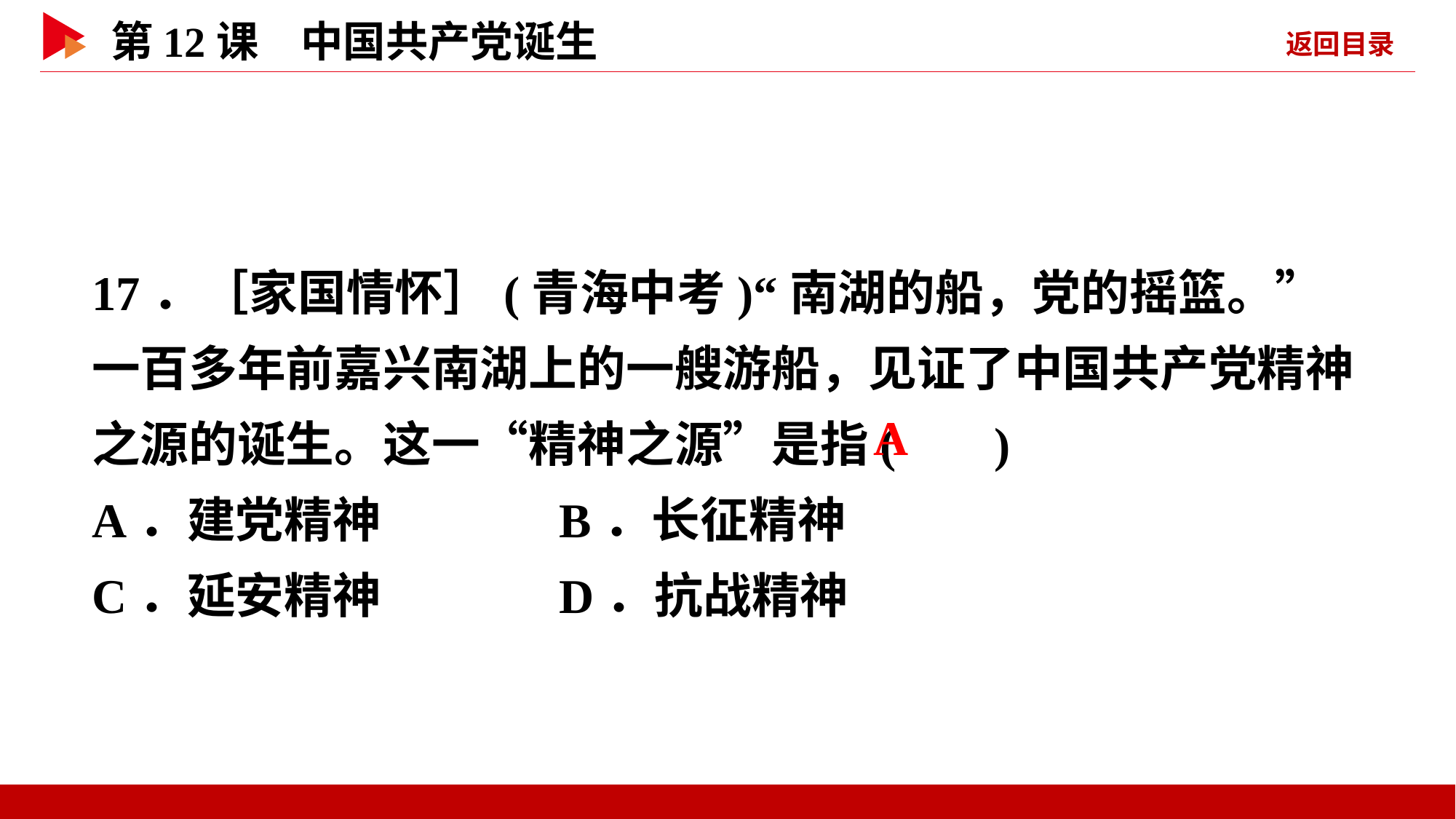

17．［家国情怀］(青海中考)“南湖的船，党的摇篮。”一百多年前嘉兴南湖上的一艘游船，见证了中国共产党精神之源的诞生。这一“精神之源”是指(        )
A．建党精神               B．长征精神
C．延安精神               D．抗战精神
   A